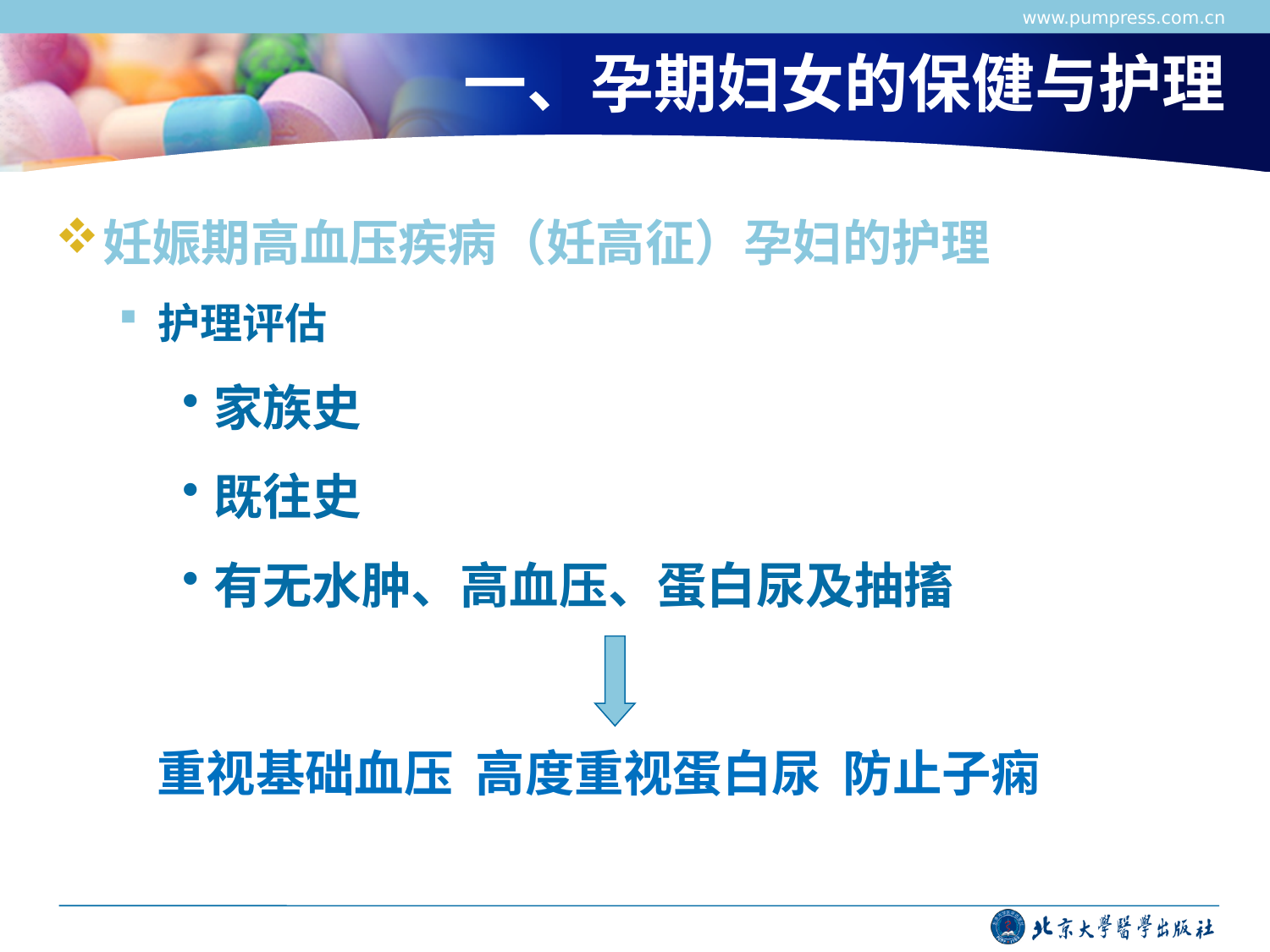

www.pumpress.com.cn
# 一、孕期妇女的保健与护理
妊娠期高血压疾病（妊高征）孕妇的护理
护理评估
家族史
既往史
有无水肿、高血压、蛋白尿及抽搐

重视基础血压  高度重视蛋白尿  防止子痫